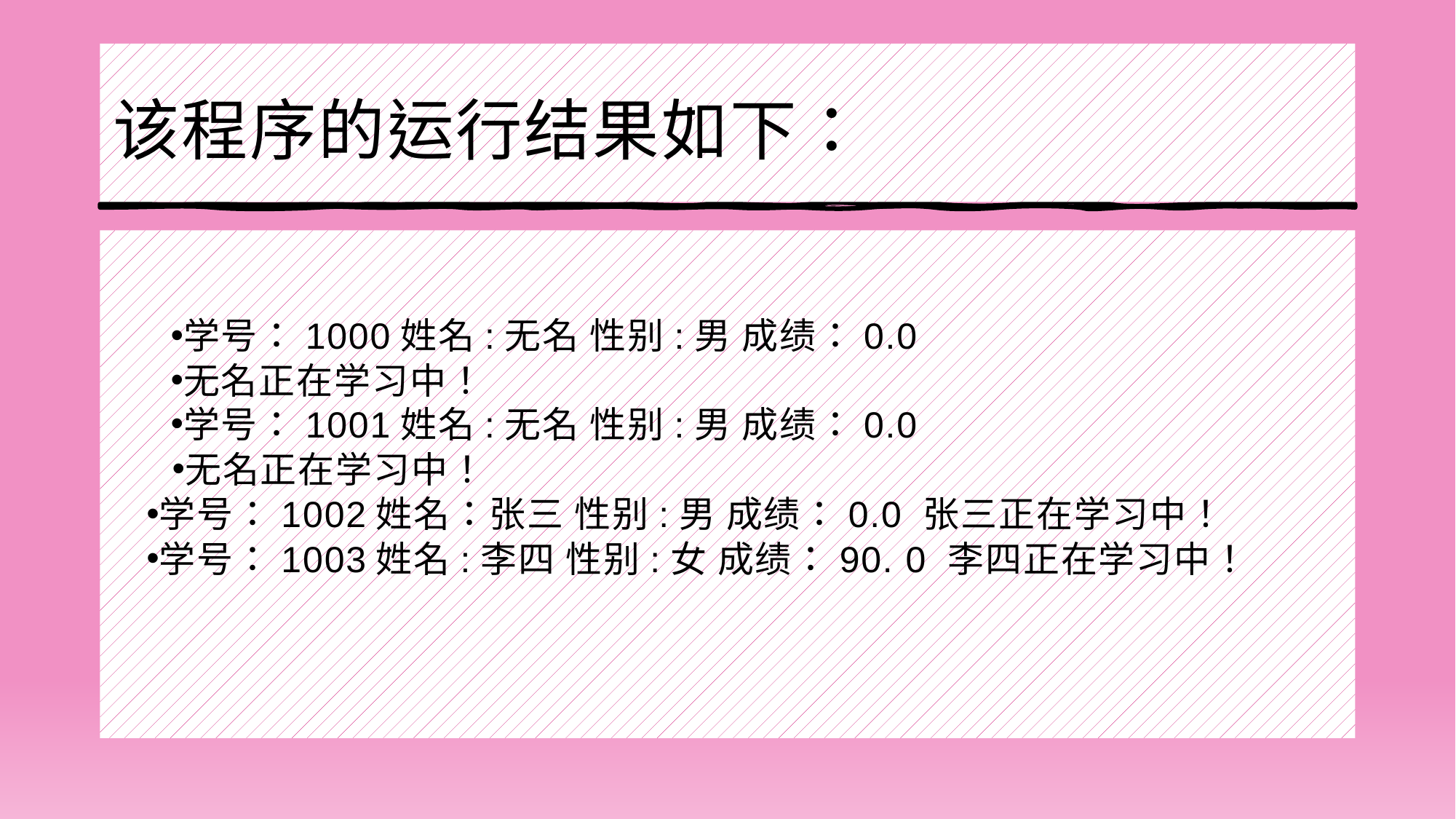

# 该程序的运行结果如下：

学号：1000姓名:无名 性别:男 成绩：0.0
无名正在学习中！
学号：1001姓名:无名 性别:男 成绩：0.0
无名正在学习中！
学号：1002姓名：张三 性别:男 成绩：0.0 张三正在学习中！
学号：1003姓名:李四 性别:女 成绩：90. 0 李四正在学习中！